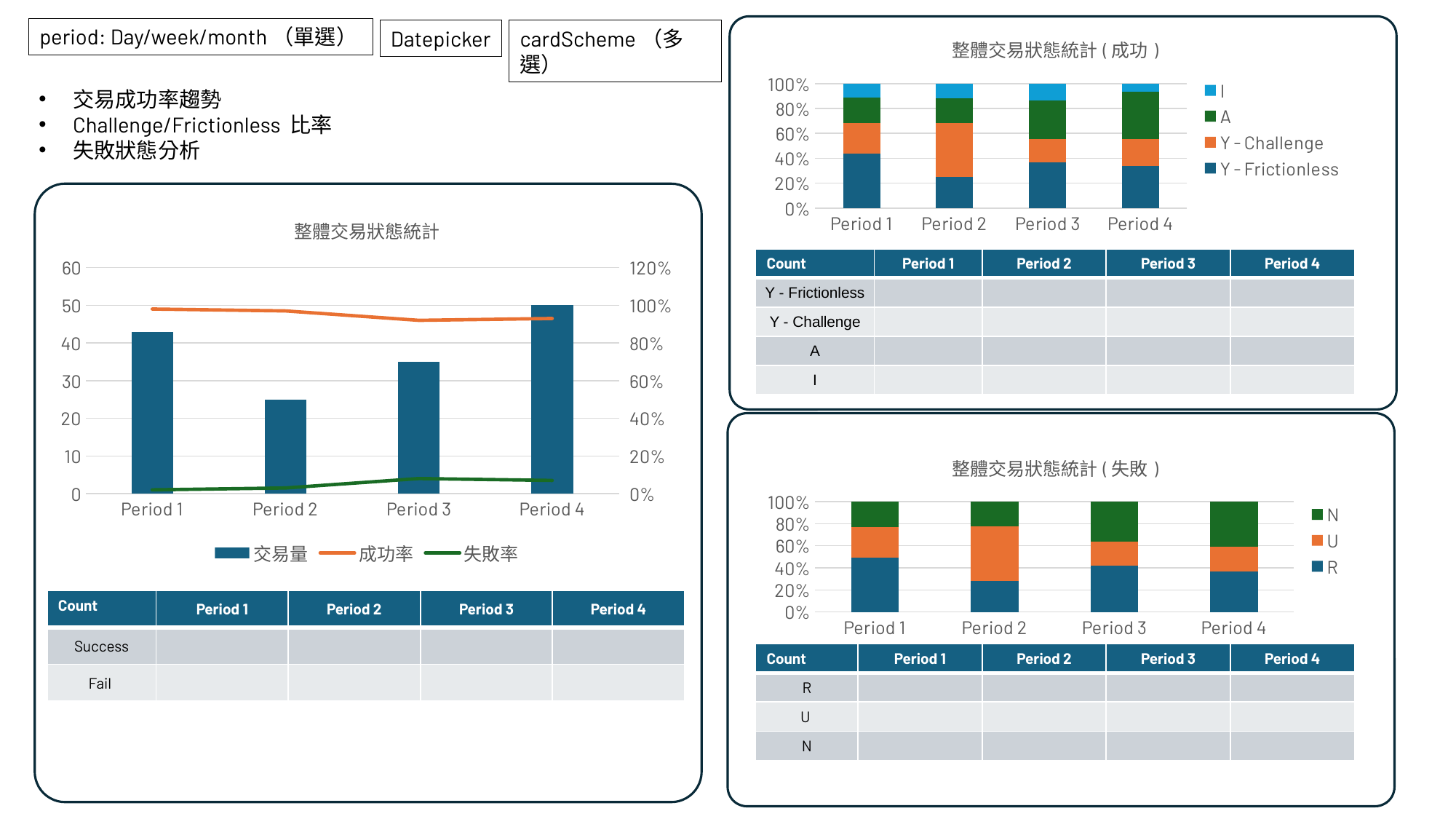

period: Day/week/month（單選）
Datepicker

### Chart: 整體交易狀態統計(成功)

| Category | Y - Frictionless | Y - Challenge | A | I |
|---|---|---|---|---|
| Period 1 | 4.3 | 2.4 | 2.0 | 1.1 |
| Period 2 | 2.5 | 4.4 | 2.0 | 1.2 |
| Period 3 | 3.5 | 1.8 | 3.0 | 1.3 |
| Period 4 | 4.5 | 2.8 | 5.0 | 0.9 |
cardScheme（多選）
交易成功率趨勢
Challenge/Frictionless 比率
失敗狀態分析

### Chart: 整體交易狀態統計

| Category | 交易量 | 成功率 | 失敗率 |
|---|---|---|---|
| Period 1 | 43.0 | 0.98 | 0.02 |
| Period 2 | 25.0 | 0.97 | 0.03 |
| Period 3 | 35.0 | 0.92 | 0.08 |
| Period 4 | 50.0 | 0.93 | 0.07 |
| Count | Period 1 | Period 2 | Period 3 | Period 4 |
| --- | --- | --- | --- | --- |
| Y - Frictionless |  |  |  |  |
| Y - Challenge |  |  |  |  |
| A |  |  |  |  |
| I |  |  |  |  |

### Chart: 整體交易狀態統計(失敗)

| Category | R | U | N |
|---|---|---|---|
| Period 1 | 4.3 | 2.4 | 2.0 |
| Period 2 | 2.5 | 4.4 | 2.0 |
| Period 3 | 3.5 | 1.8 | 3.0 |
| Period 4 | 4.5 | 2.8 | 5.0 |
| Count | Period 1 | Period 2 | Period 3 | Period 4 |
| --- | --- | --- | --- | --- |
| Success |  |  |  |  |
| Fail |  |  |  |  |
| Count | Period 1 | Period 2 | Period 3 | Period 4 |
| --- | --- | --- | --- | --- |
| R |  |  |  |  |
| U |  |  |  |  |
| N |  |  |  |  |